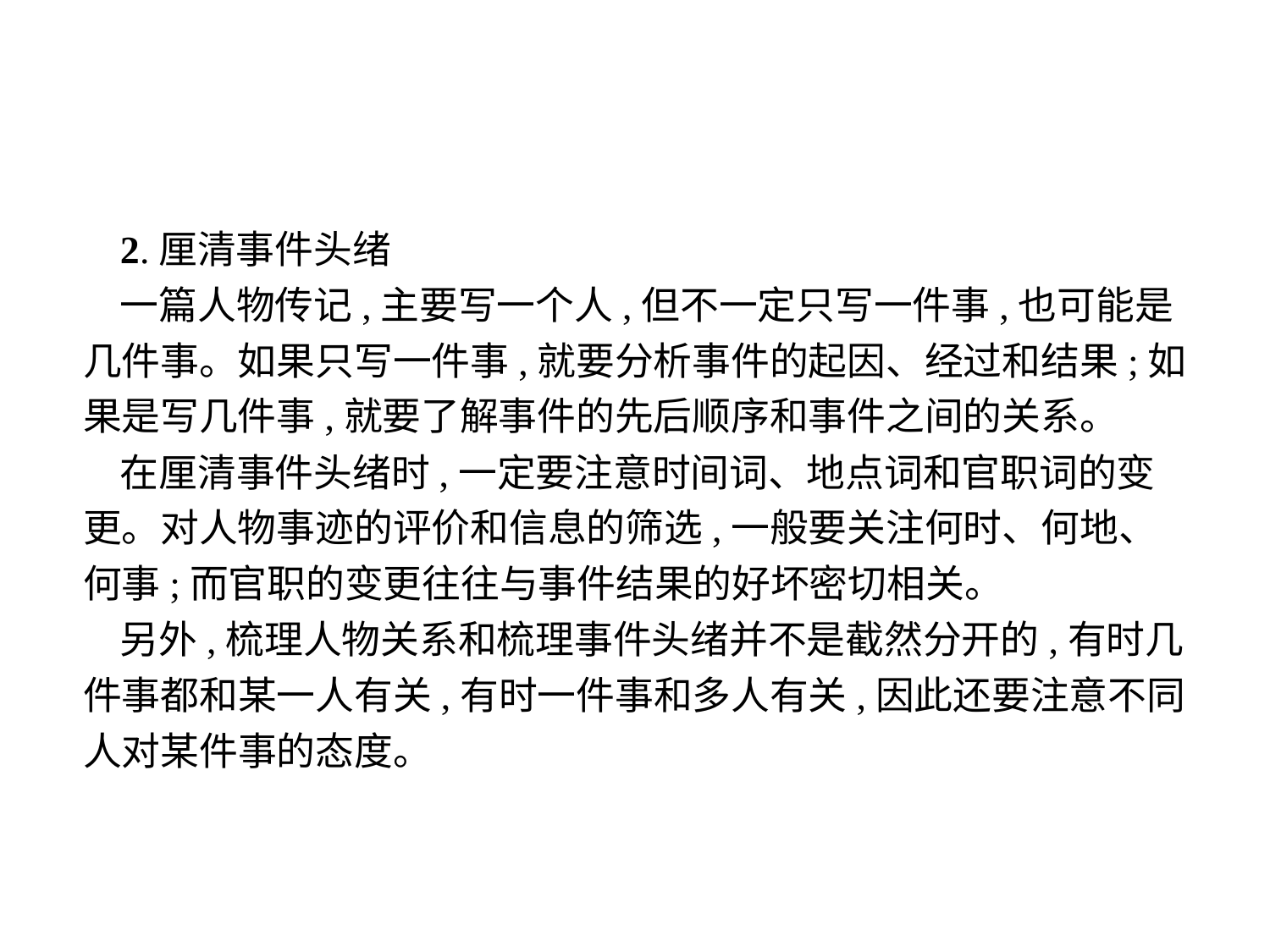

2.厘清事件头绪
一篇人物传记,主要写一个人,但不一定只写一件事,也可能是几件事。如果只写一件事,就要分析事件的起因、经过和结果;如果是写几件事,就要了解事件的先后顺序和事件之间的关系。
在厘清事件头绪时,一定要注意时间词、地点词和官职词的变更。对人物事迹的评价和信息的筛选,一般要关注何时、何地、何事;而官职的变更往往与事件结果的好坏密切相关。
另外,梳理人物关系和梳理事件头绪并不是截然分开的,有时几件事都和某一人有关,有时一件事和多人有关,因此还要注意不同人对某件事的态度。
-9-